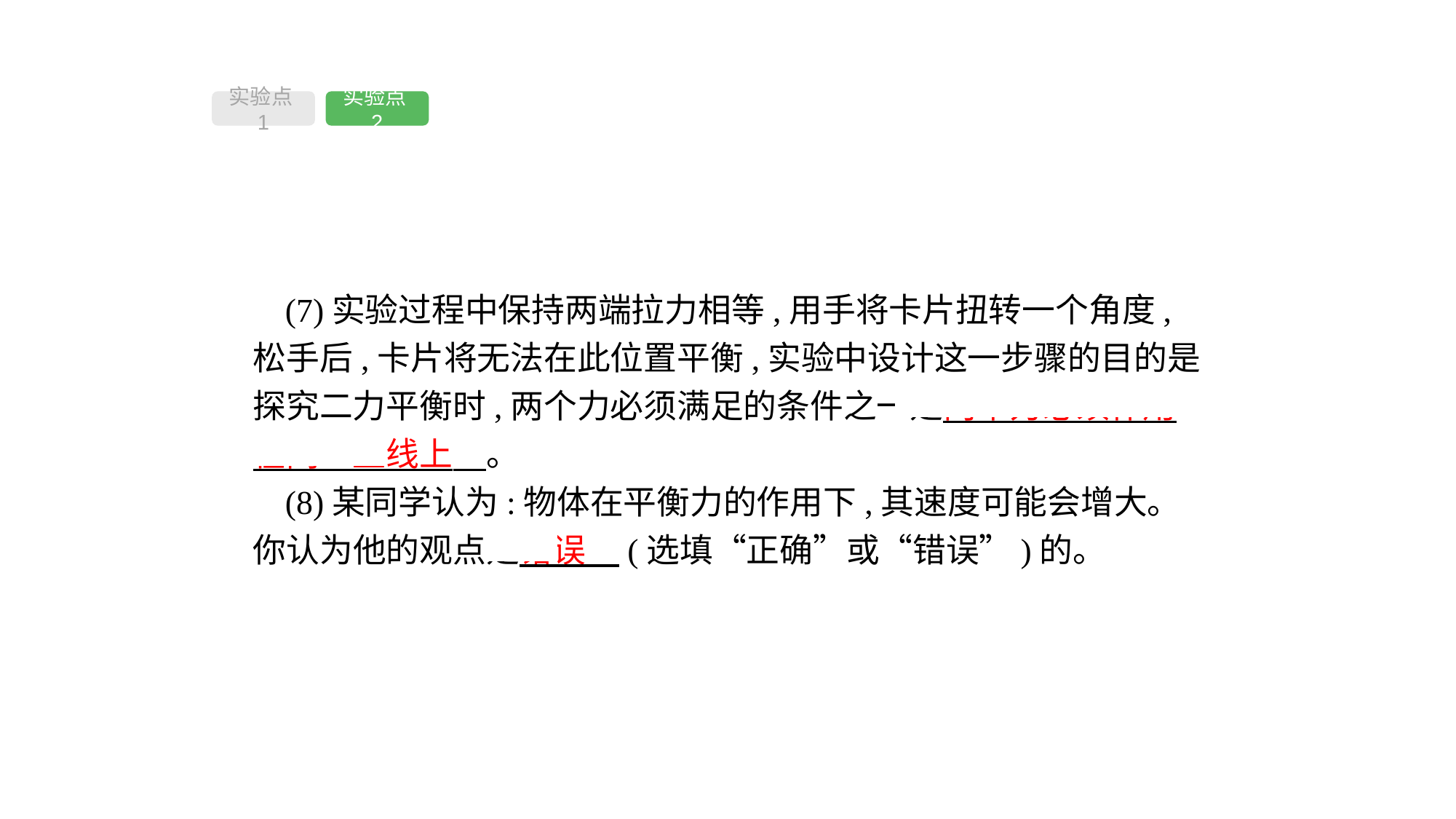

实验点1
实验点2
(7)实验过程中保持两端拉力相等,用手将卡片扭转一个角度,松手后,卡片将无法在此位置平衡,实验中设计这一步骤的目的是探究二力平衡时,两个力必须满足的条件之一是两个力必须作用在同一直线上　。
(8)某同学认为:物体在平衡力的作用下,其速度可能会增大。你认为他的观点是错误　(选填“正确”或“错误”)的。